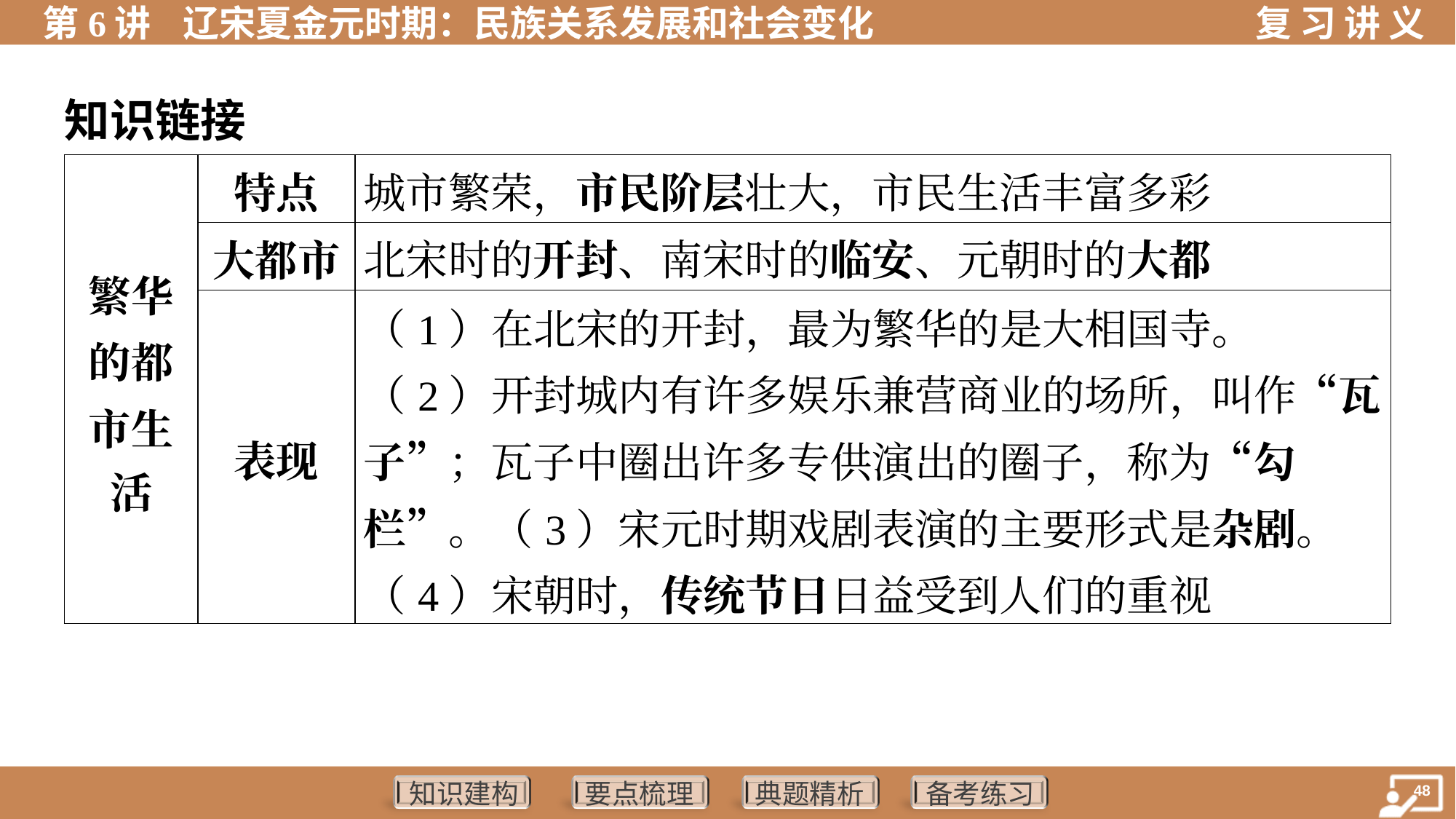

知识链接
| 繁华 的都 市生 活 | 特点 | 城市繁荣，市民阶层壮大，市民生活丰富多彩 |  |
| --- | --- | --- | --- |
|  | 大都市 | 北宋时的开封、南宋时的临安、元朝时的大都 |  |
|  | 表现 | （1）在北宋的开封，最为繁华的是大相国寺。 （2）开封城内有许多娱乐兼营商业的场所，叫作“瓦子”；瓦子中圈出许多专供演出的圈子，称为“勾栏”。（3）宋元时期戏剧表演的主要形式是杂剧。（4）宋朝时，传统节日日益受到人们的重视 |  |